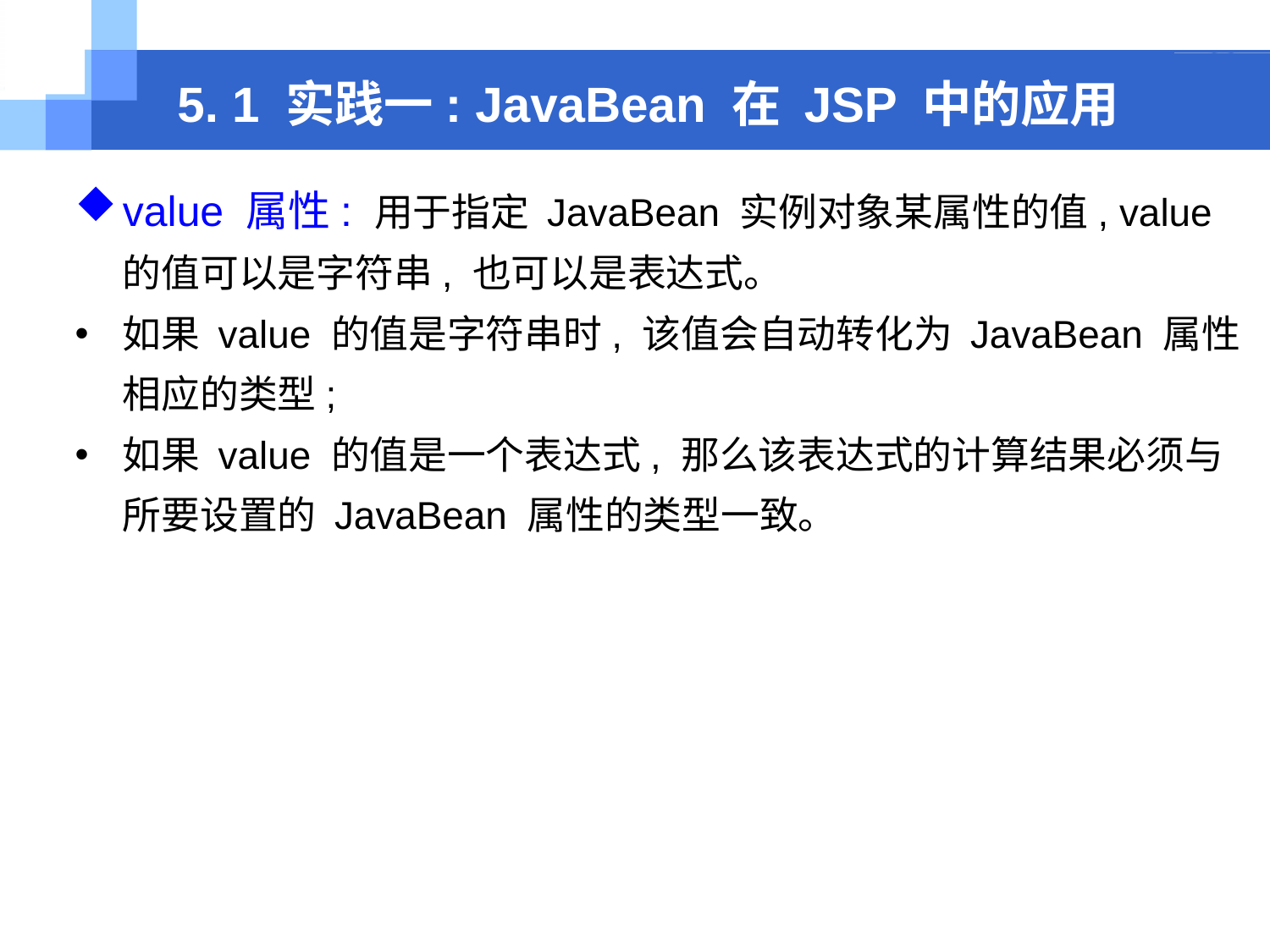

5. 1 实践一: JavaBean 在 JSP 中的应用
value 属性: 用于指定 JavaBean 实例对象某属性的值, value 的值可以是字符串, 也可以是表达式。
如果 value 的值是字符串时, 该值会自动转化为 JavaBean 属性相应的类型;
如果 value 的值是一个表达式, 那么该表达式的计算结果必须与所要设置的 JavaBean 属性的类型一致。